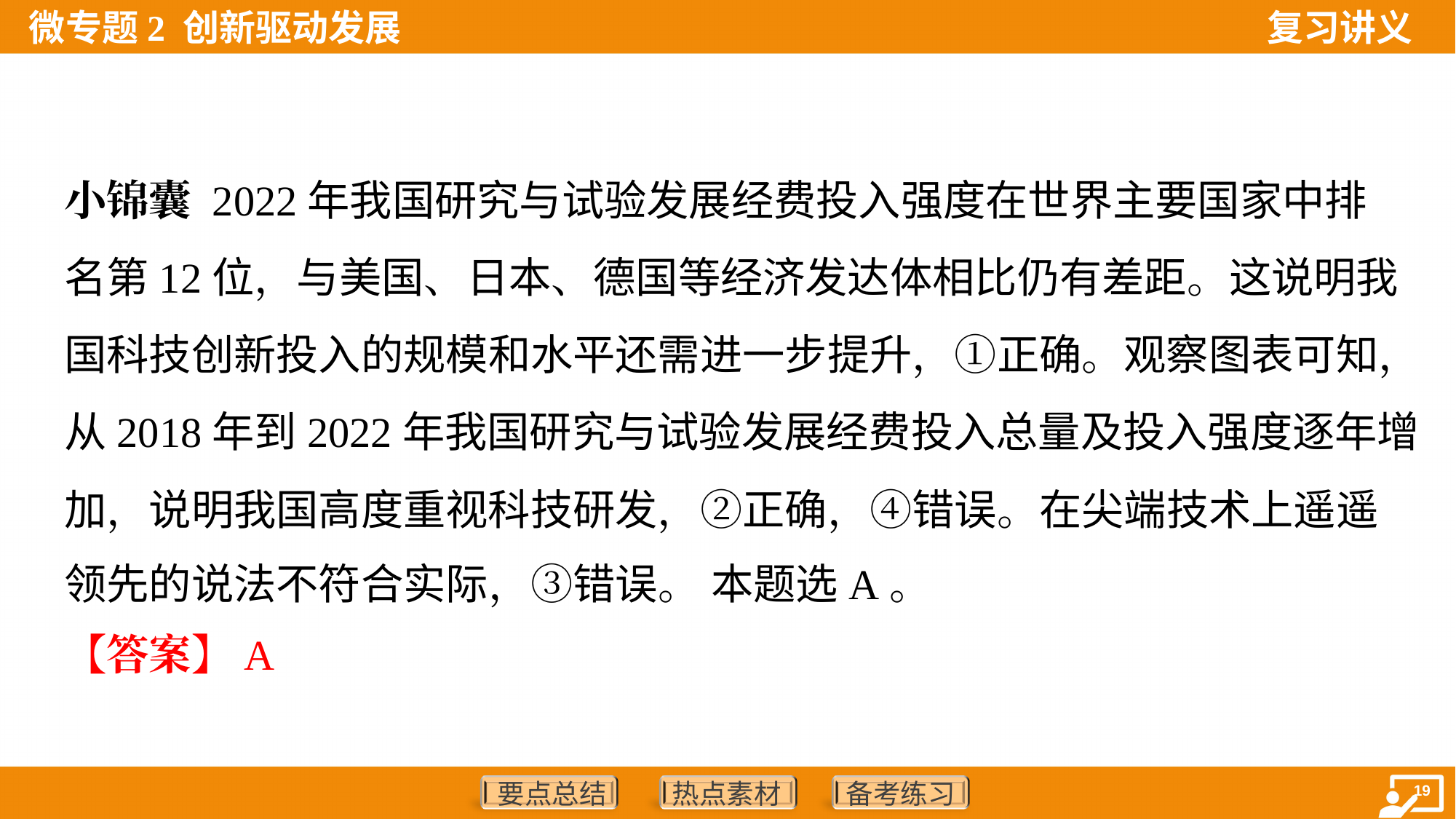

小锦囊 2022年我国研究与试验发展经费投入强度在世界主要国家中排
名第12位，与美国、日本、德国等经济发达体相比仍有差距。这说明我
国科技创新投入的规模和水平还需进一步提升，①正确。观察图表可知，
从2018年到2022年我国研究与试验发展经费投入总量及投入强度逐年增
加，说明我国高度重视科技研发，②正确，④错误。在尖端技术上遥遥
领先的说法不符合实际，③错误。 本题选A。
【答案】A